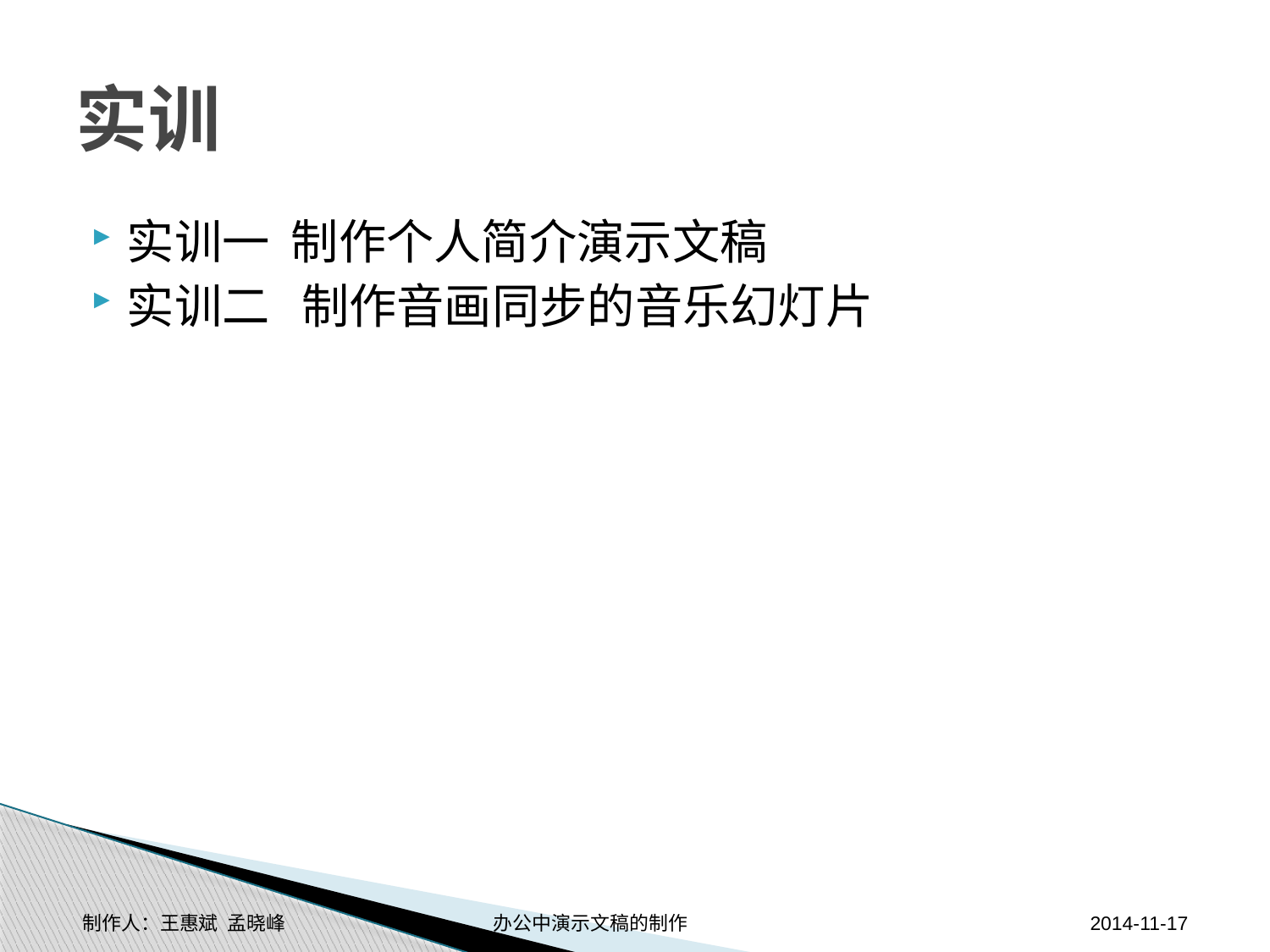

# 实训
实训一  制作个人简介演示文稿
实训二   制作音画同步的音乐幻灯片

制作人：王惠斌  孟晓峰                                               办公中演示文稿的制作
2014-11-17